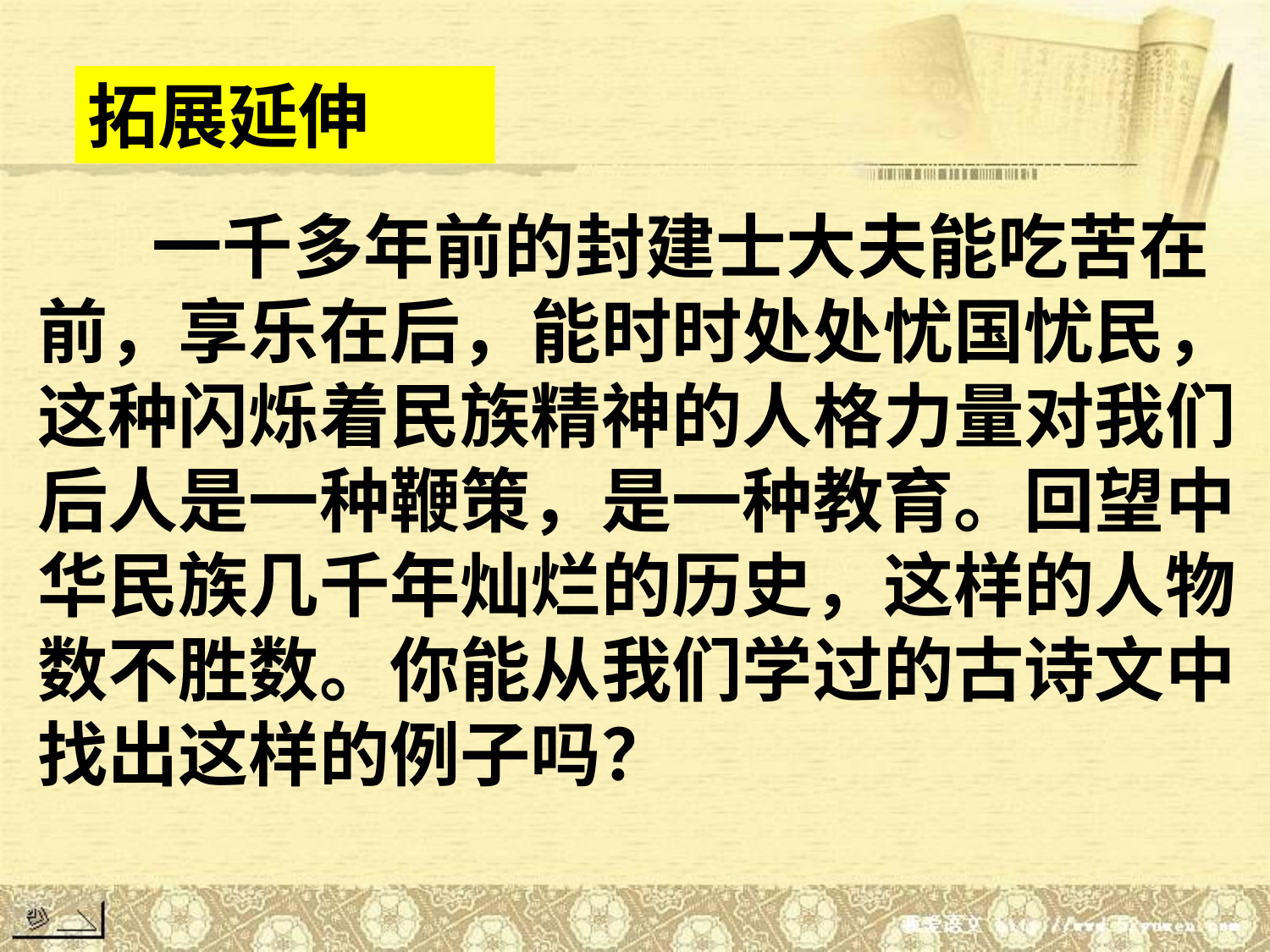

拓展延伸
           一千多年前的封建士大夫能吃苦在前，享乐在后，能时时处处忧国忧民，这种闪烁着民族精神的人格力量对我们后人是一种鞭策，是一种教育。回望中华民族几千年灿烂的历史，这样的人物数不胜数。你能从我们学过的古诗文中找出这样的例子吗？